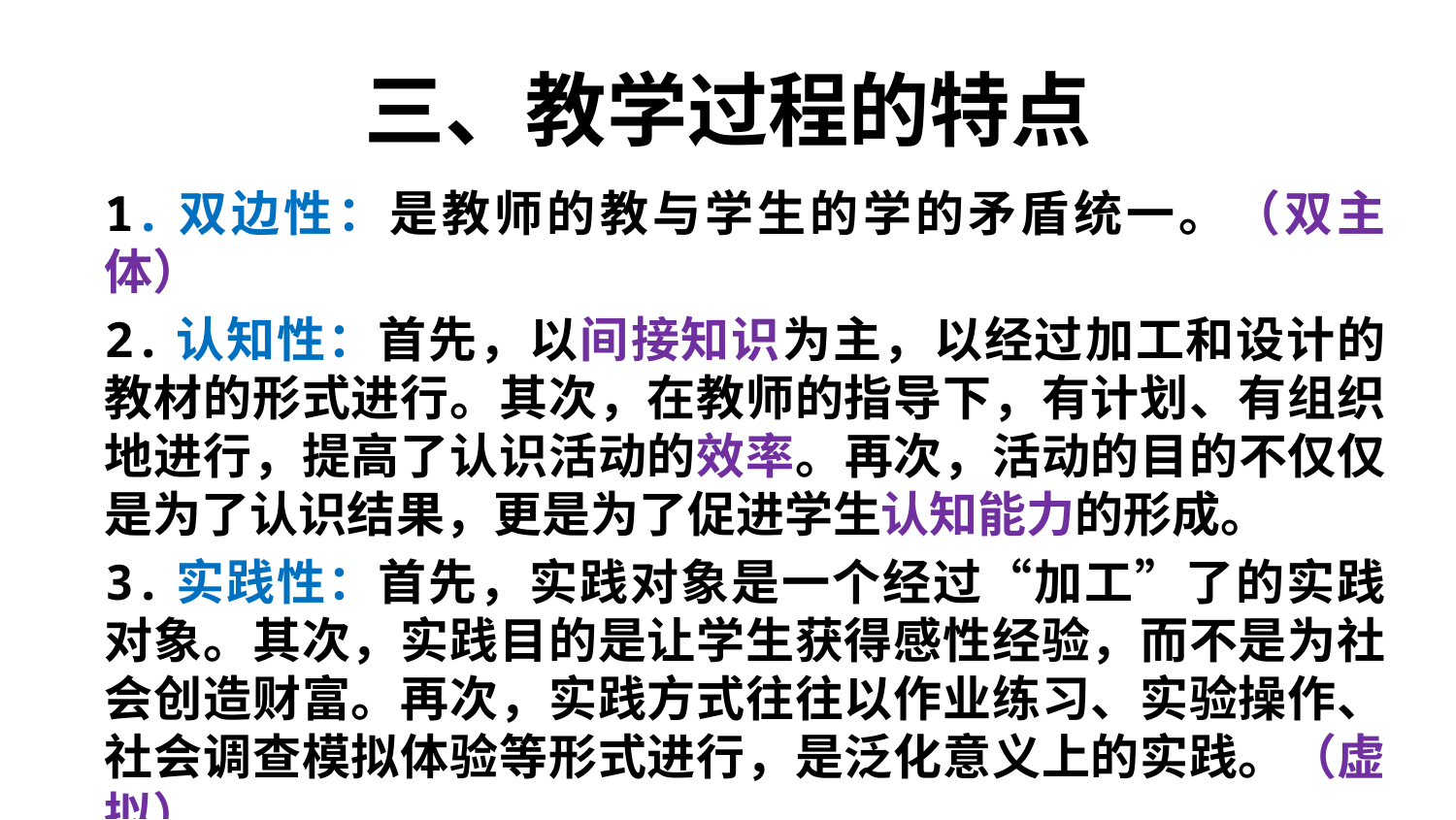

# 三、教学过程的特点
1.双边性：是教师的教与学生的学的矛盾统一。（双主体）
2.认知性：首先，以间接知识为主，以经过加工和设计的教材的形式进行。其次，在教师的指导下，有计划、有组织地进行，提高了认识活动的效率。再次，活动的目的不仅仅是为了认识结果，更是为了促进学生认知能力的形成。
3.实践性：首先，实践对象是一个经过“加工”了的实践对象。其次，实践目的是让学生获得感性经验，而不是为社会创造财富。再次，实践方式往往以作业练习、实验操作、社会调查模拟体验等形式进行，是泛化意义上的实践。（虚拟）